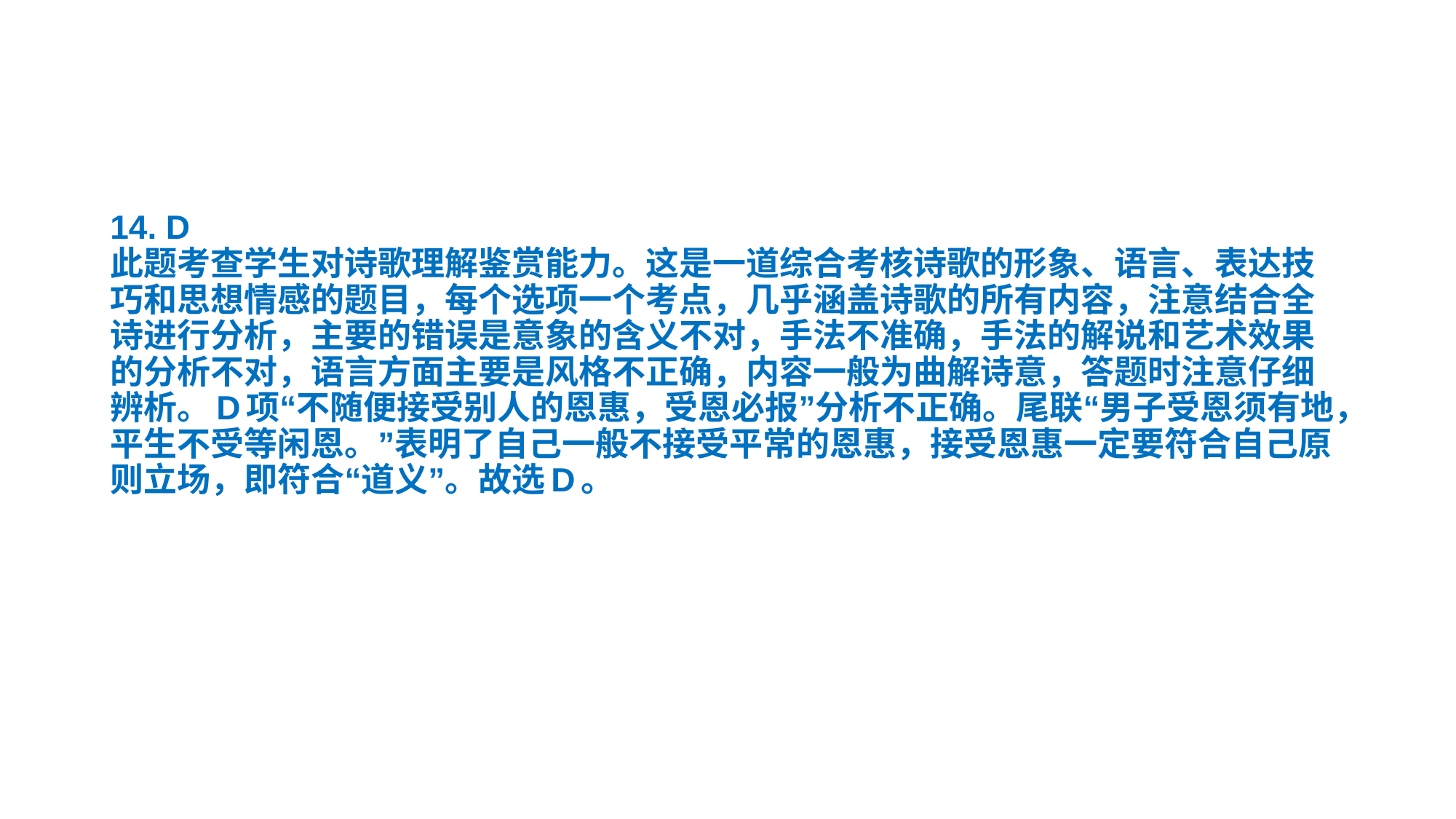

# 14. D 此题考查学生对诗歌理解鉴赏能力。这是一道综合考核诗歌的形象、语言、表达技巧和思想情感的题目，每个选项一个考点，几乎涵盖诗歌的所有内容，注意结合全诗进行分析，主要的错误是意象的含义不对，手法不准确，手法的解说和艺术效果的分析不对，语言方面主要是风格不正确，内容一般为曲解诗意，答题时注意仔细辨析。D项“不随便接受别人的恩惠，受恩必报”分析不正确。尾联“男子受恩须有地，平生不受等闲恩。”表明了自己一般不接受平常的恩惠，接受恩惠一定要符合自己原则立场，即符合“道义”。故选D。